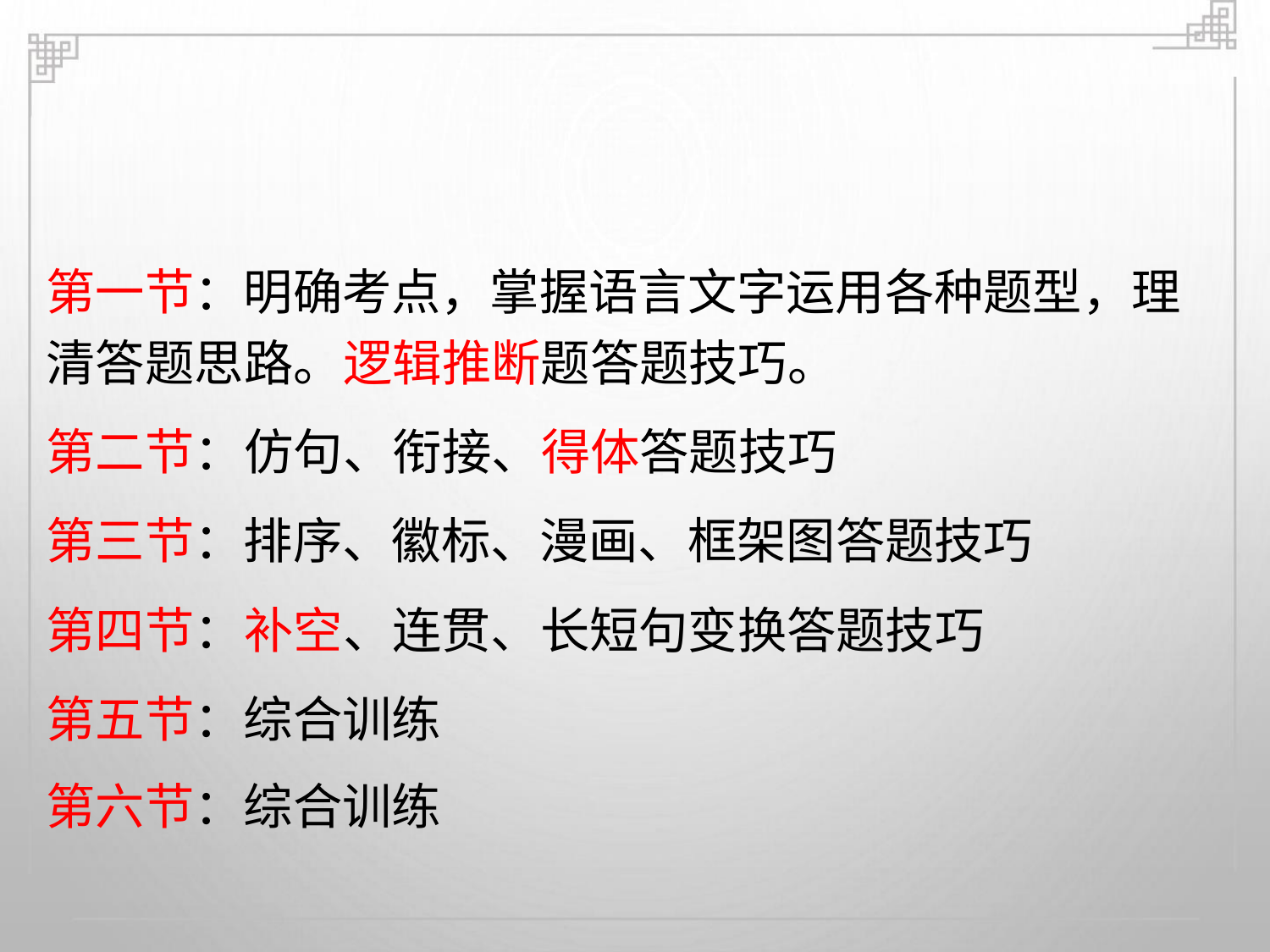

第一节：明确考点，掌握语言文字运用各种题型，理
清答题思路。逻辑推断题答题技巧。
第二节：仿句、衔接、得体答题技巧
第三节：排序、徽标、漫画、框架图答题技巧
第四节：补空、连贯、长短句变换答题技巧
第五节：综合训练
第六节：综合训练